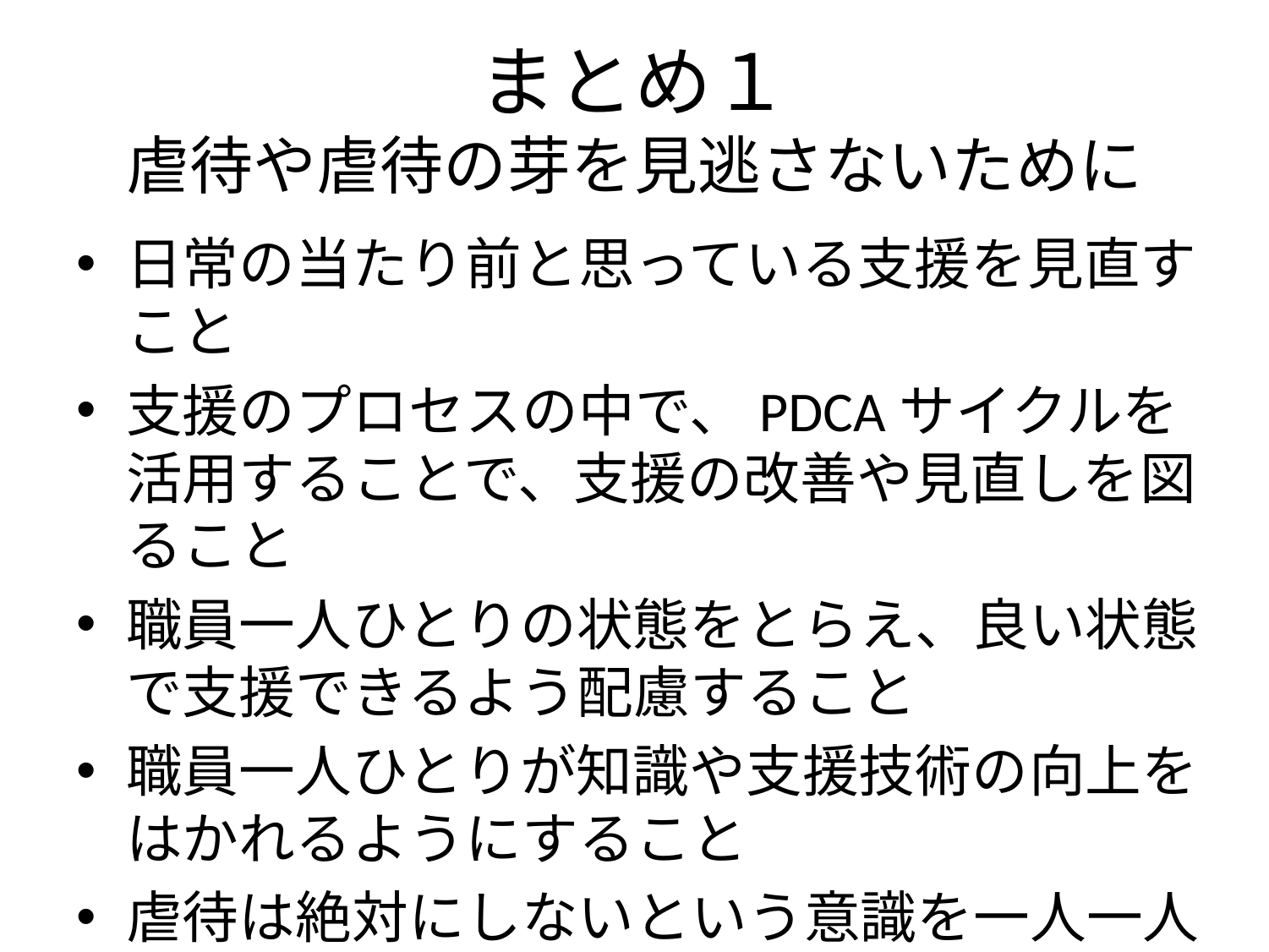

# まとめ１ 虐待や虐待の芽を見逃さないために
日常の当たり前と思っている支援を見直すこと
支援のプロセスの中で、PDCAサイクルを活用することで、支援の改善や見直しを図ること
職員一人ひとりの状態をとらえ、良い状態で支援できるよう配慮すること
職員一人ひとりが知識や支援技術の向上をはかれるようにすること
虐待は絶対にしないという意識を一人一人が自覚し、実践に生かしていること